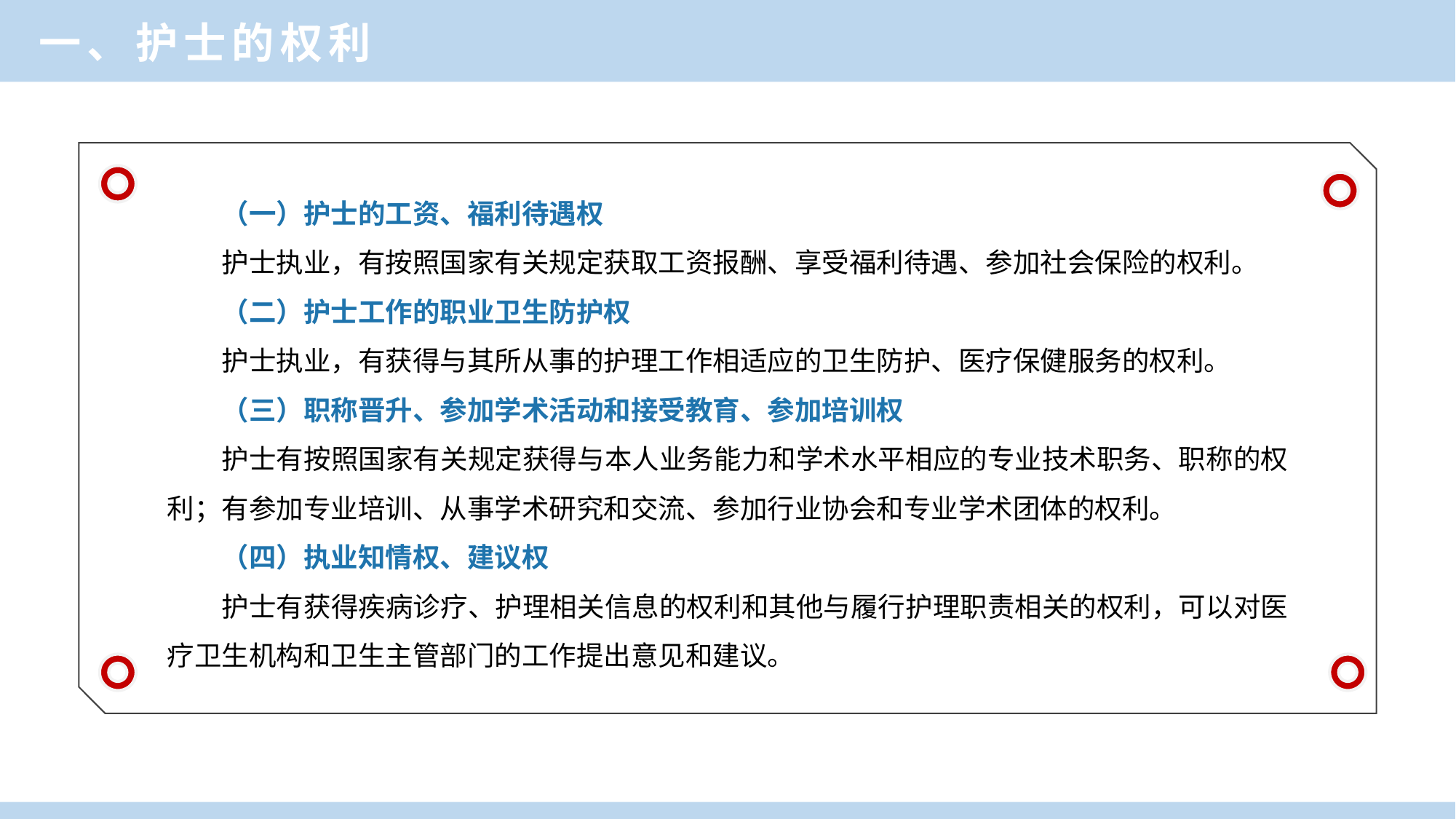

一、护士的权利

（一）护士的工资、福利待遇权
护士执业，有按照国家有关规定获取工资报酬、享受福利待遇、参加社会保险的权利。
（二）护士工作的职业卫生防护权
护士执业，有获得与其所从事的护理工作相适应的卫生防护、医疗保健服务的权利。
（三）职称晋升、参加学术活动和接受教育、参加培训权
护士有按照国家有关规定获得与本人业务能力和学术水平相应的专业技术职务、职称的权利；有参加专业培训、从事学术研究和交流、参加行业协会和专业学术团体的权利。
（四）执业知情权、建议权
护士有获得疾病诊疗、护理相关信息的权利和其他与履行护理职责相关的权利，可以对医疗卫生机构和卫生主管部门的工作提出意见和建议。